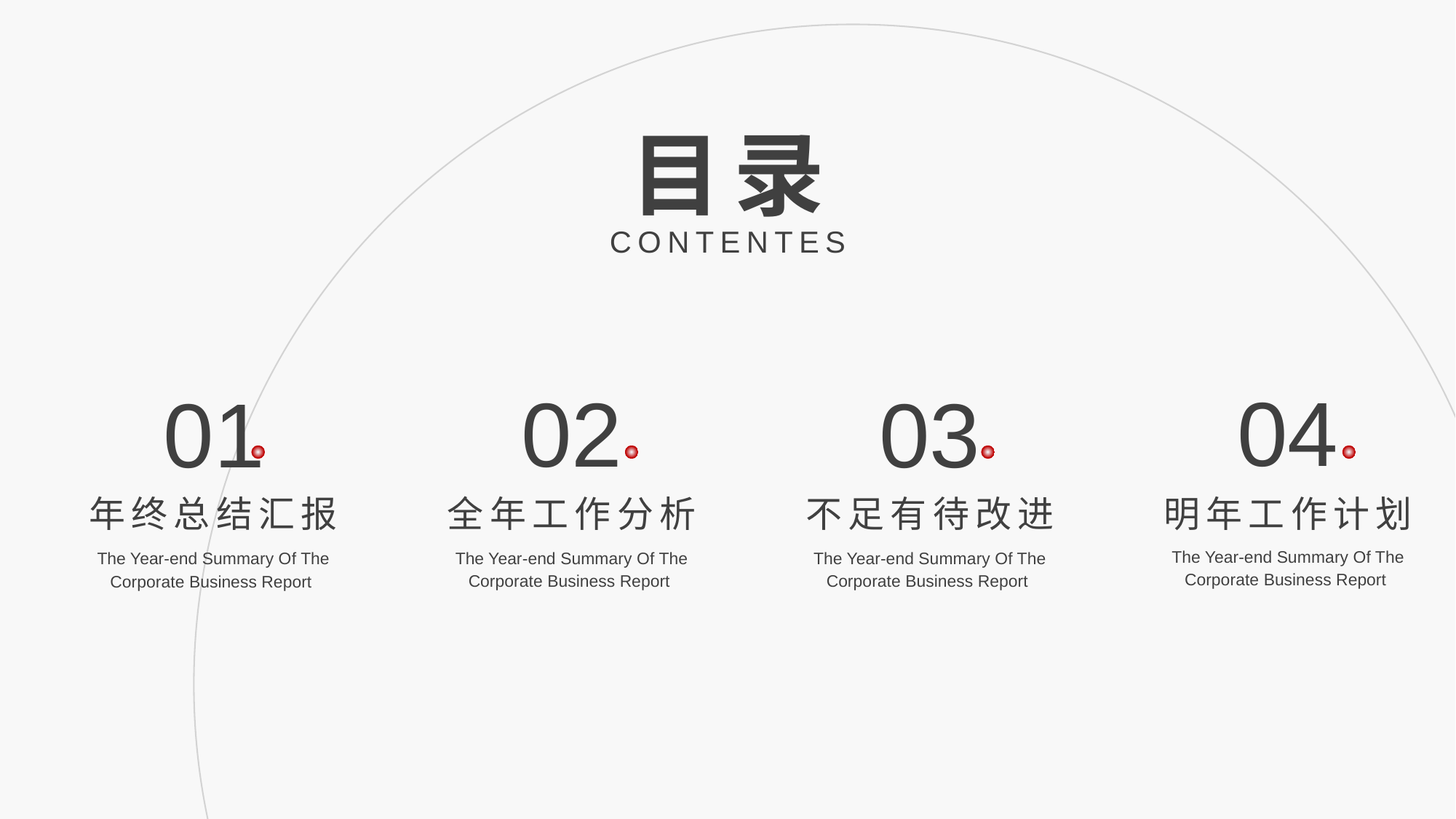

目录
CONTENTES
04
02
01
03

年终总结汇报
全年工作分析
不足有待改进
明年工作计划
The Year-end Summary Of The Corporate Business Report
The Year-end Summary Of The Corporate Business Report
The Year-end Summary Of The Corporate Business Report
The Year-end Summary Of The Corporate Business Report